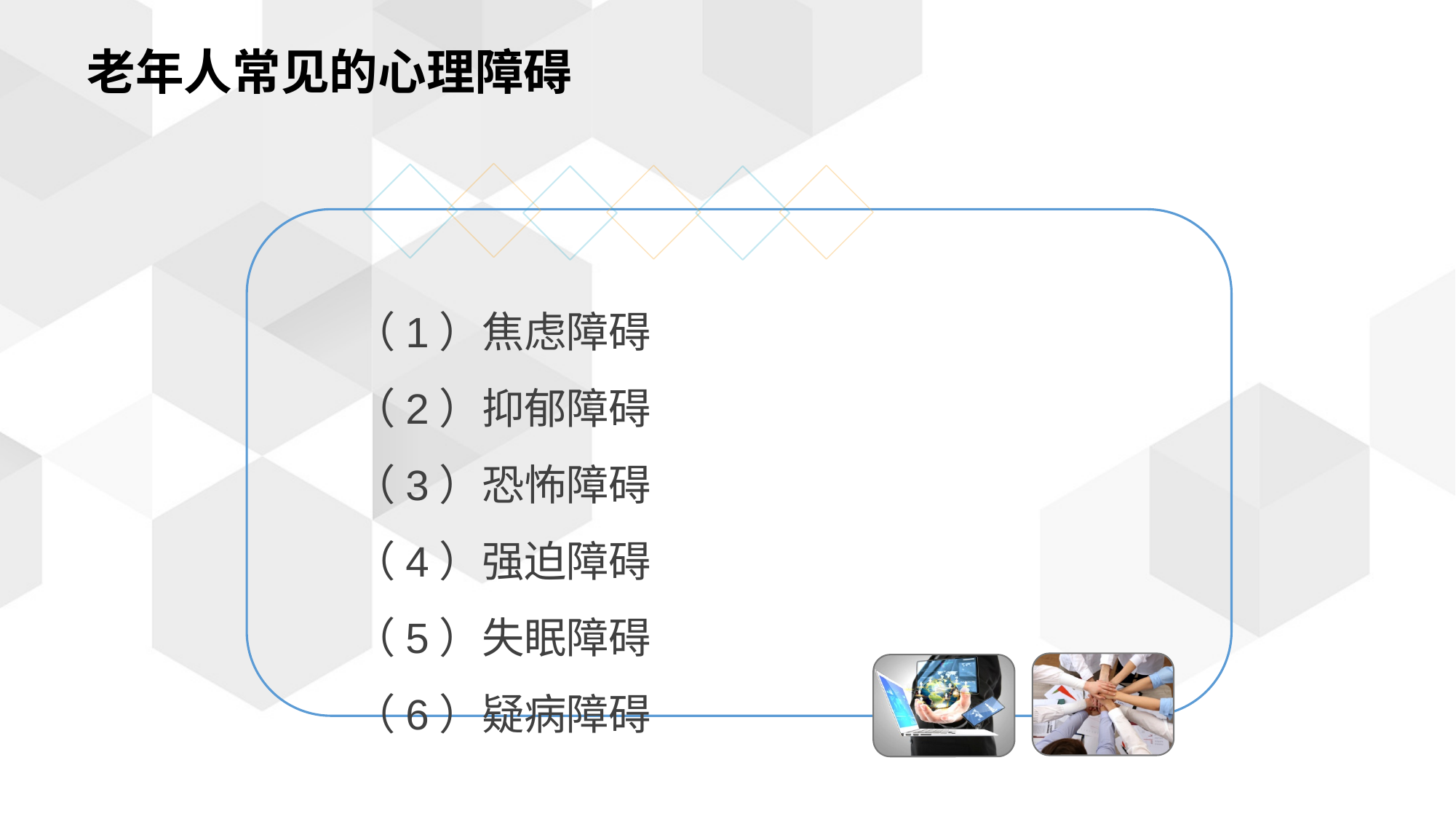

老年人常见的心理障碍

（1）焦虑障碍
（2）抑郁障碍
（3）恐怖障碍
（4）强迫障碍
（5）失眠障碍
（6）疑病障碍